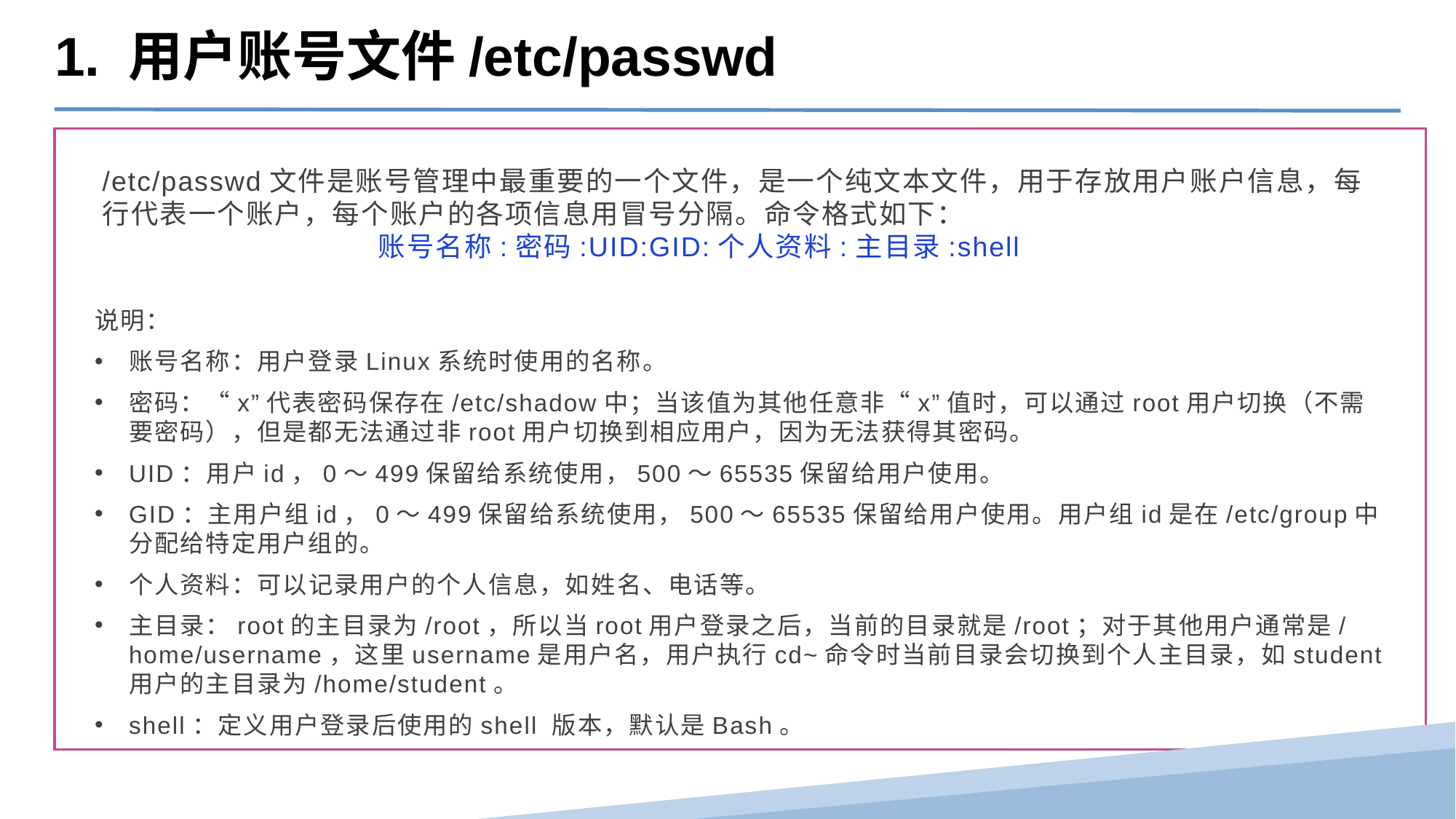

1. 用户账号文件/etc/passwd

/etc/passwd文件是账号管理中最重要的一个文件，是一个纯文本文件，用于存放用户账户信息，每行代表一个账户，每个账户的各项信息用冒号分隔。命令格式如下：
                                   账号名称:密码:UID:GID:个人资料:主目录:shell

说明：
账号名称：用户登录Linux系统时使用的名称。
密码：“x”代表密码保存在/etc/shadow中；当该值为其他任意非“x”值时，可以通过root用户切换（不需要密码），但是都无法通过非root用户切换到相应用户，因为无法获得其密码。
UID：用户id，0～499保留给系统使用，500～65535保留给用户使用。
GID：主用户组id，0～499保留给系统使用，500～65535保留给用户使用。用户组id是在/etc/group中分配给特定用户组的。
个人资料：可以记录用户的个人信息，如姓名、电话等。
主目录：root的主目录为/root，所以当root用户登录之后，当前的目录就是/root；对于其他用户通常是/home/username，这里username是用户名，用户执行cd~命令时当前目录会切换到个人主目录，如student 用户的主目录为/home/student。
shell：定义用户登录后使用的shell 版本，默认是Bash。